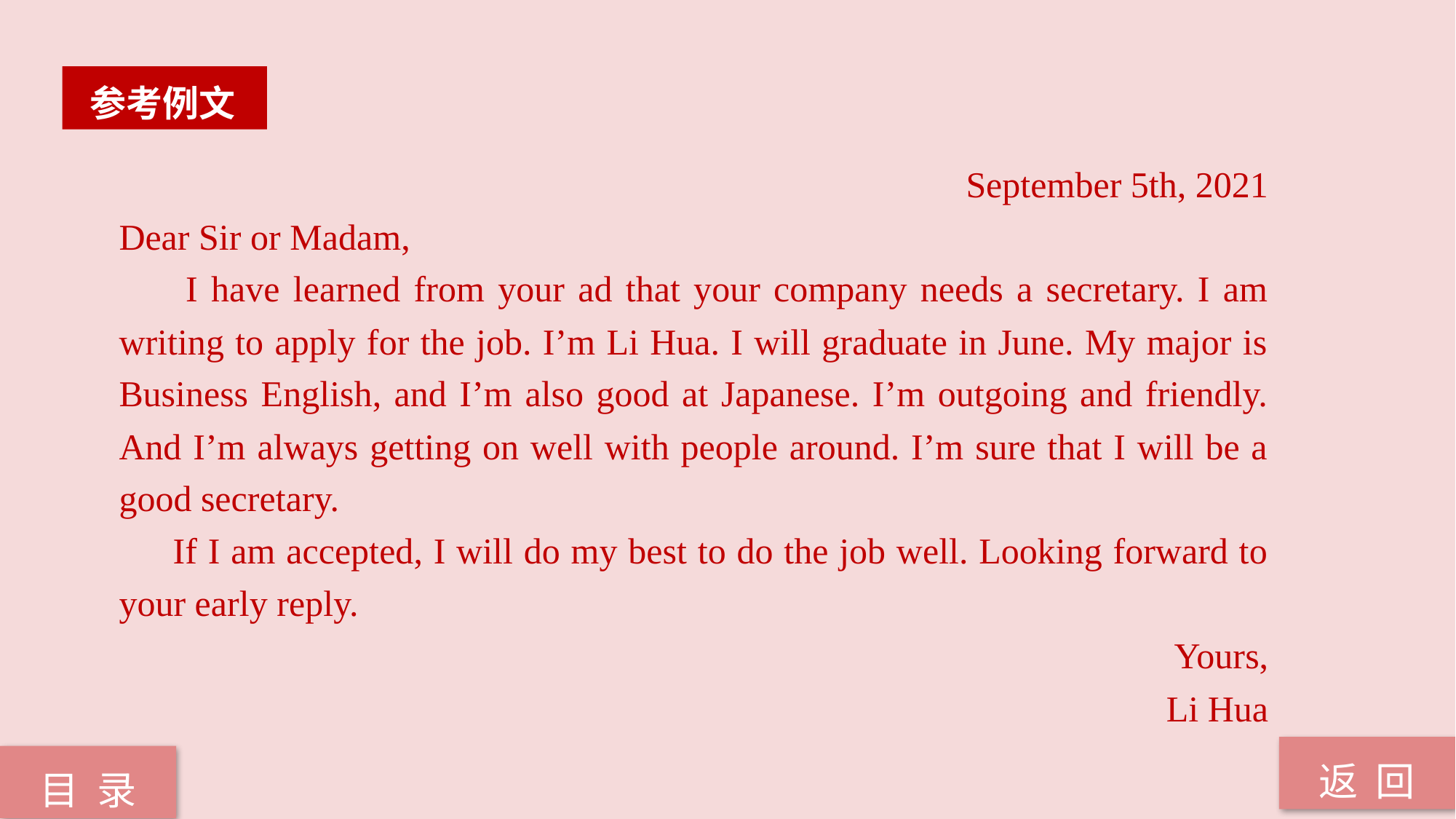

参考例文
September 5th, 2021
Dear Sir or Madam,
     I have learned from your ad that your company needs a secretary. I am writing to apply for the job. I’m Li Hua. I will graduate in June. My major is Business English, and I’m also good at Japanese. I’m outgoing and friendly. And I’m always getting on well with people around. I’m sure that I will be a good secretary.
     If I am accepted, I will do my best to do the job well. Looking forward to your early reply.
Yours,
Li Hua
返  回